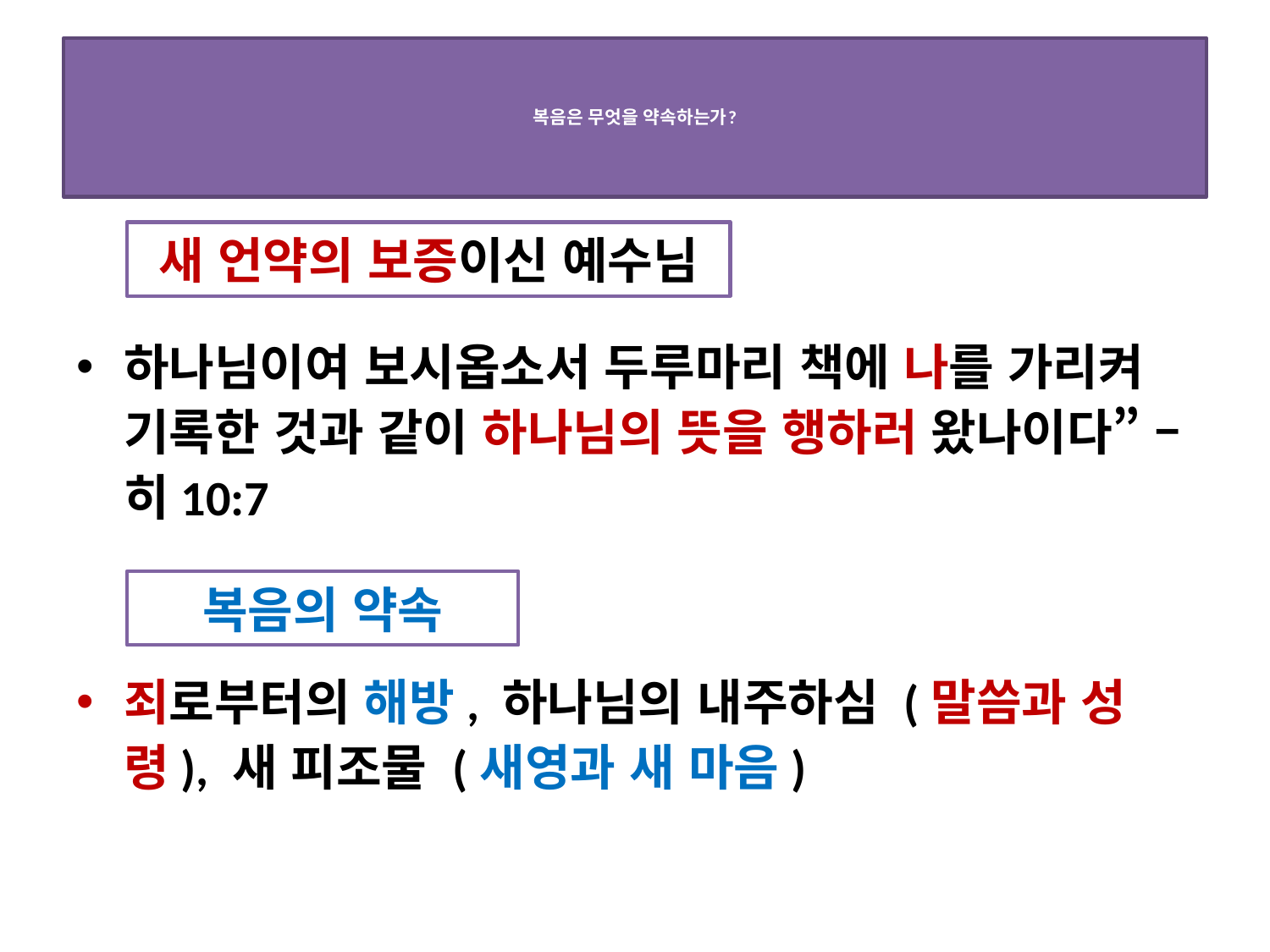

# 복음은 무엇을 약속하는가?
새 언약의 보증이신 예수님

하나님이여 보시옵소서 두루마리 책에 나를 가리켜 기록한 것과 같이 하나님의 뜻을 행하러 왔나이다” – 히10:7
죄로부터의 해방, 하나님의 내주하심 (말씀과 성령), 새 피조물 (새영과 새 마음)

복음의 약속